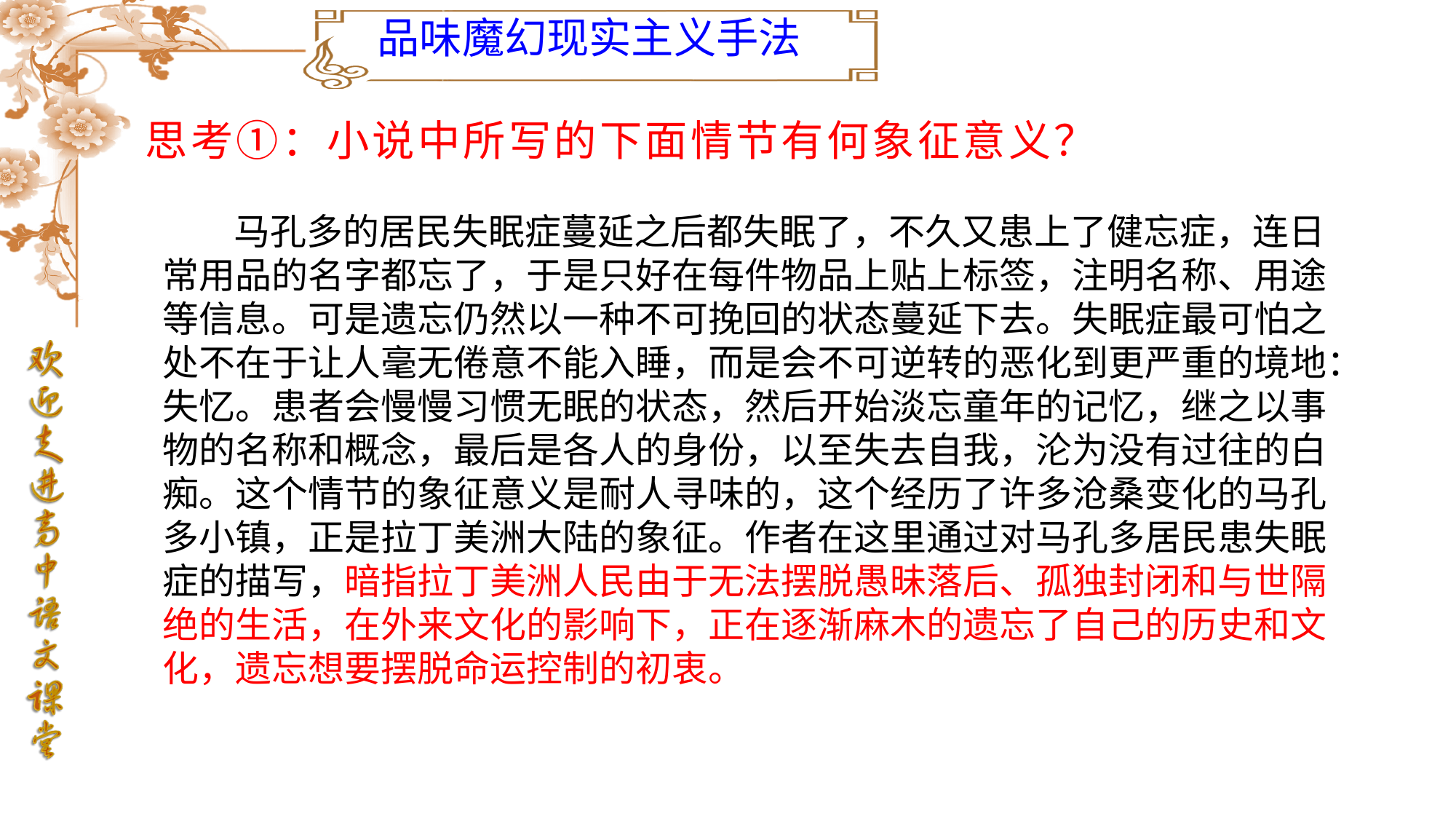

品味魔幻现实主义手法
思考①：小说中所写的下面情节有何象征意义？
 马孔多的居民失眠症蔓延之后都失眠了，不久又患上了健忘症，连日常用品的名字都忘了，于是只好在每件物品上贴上标签，注明名称、用途等信息。可是遗忘仍然以一种不可挽回的状态蔓延下去。失眠症最可怕之处不在于让人毫无倦意不能入睡，而是会不可逆转的恶化到更严重的境地：失忆。患者会慢慢习惯无眠的状态，然后开始淡忘童年的记忆，继之以事物的名称和概念，最后是各人的身份，以至失去自我，沦为没有过往的白痴。这个情节的象征意义是耐人寻味的，这个经历了许多沧桑变化的马孔多小镇，正是拉丁美洲大陆的象征。作者在这里通过对马孔多居民患失眠症的描写，暗指拉丁美洲人民由于无法摆脱愚昧落后、孤独封闭和与世隔绝的生活，在外来文化的影响下，正在逐渐麻木的遗忘了自己的历史和文化，遗忘想要摆脱命运控制的初衷。